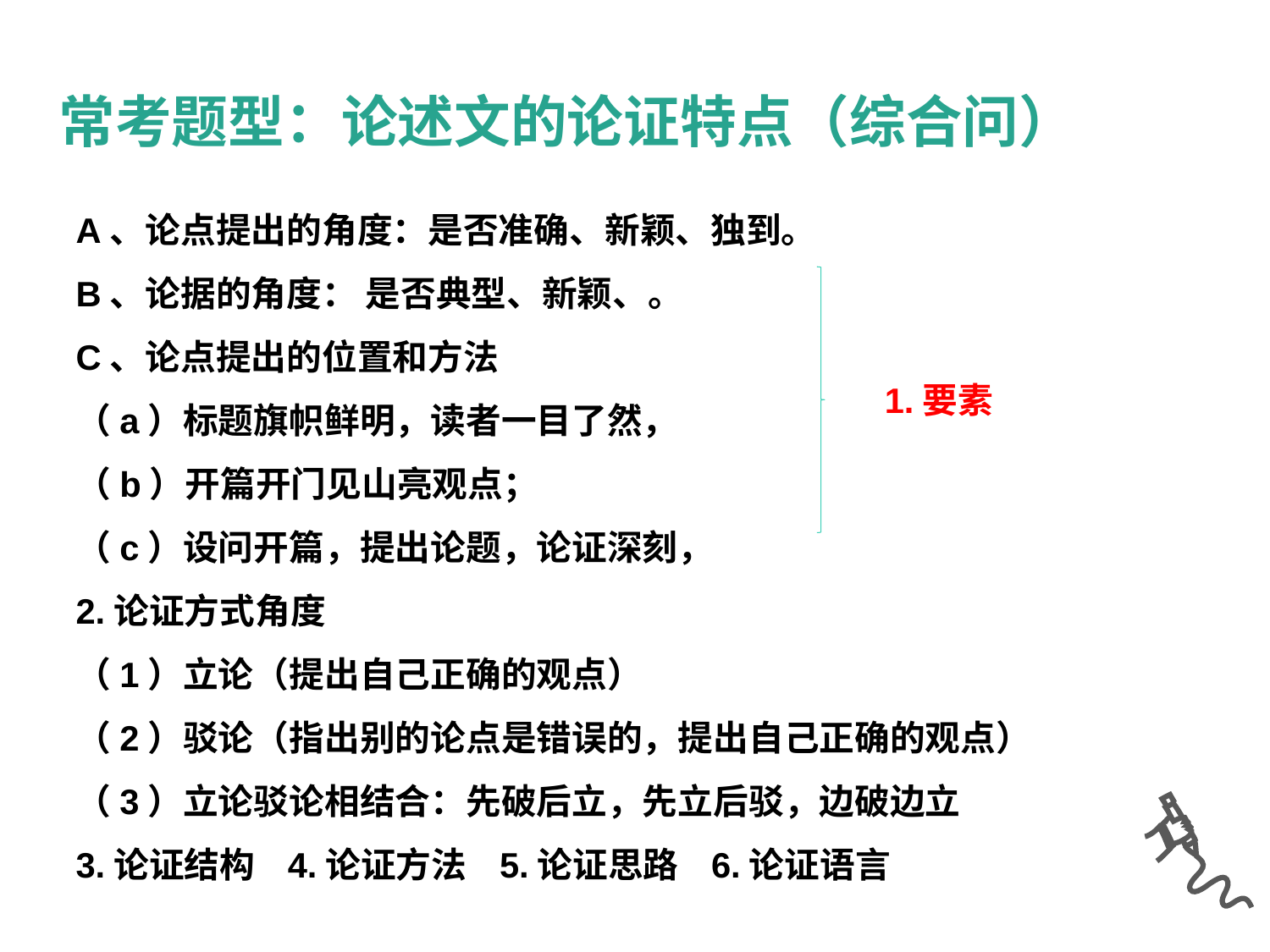

常考题型：论述文的论证特点（综合问）
A、论点提出的角度：是否准确、新颖、独到。
B、论据的角度： 是否典型、新颖、。
C、论点提出的位置和方法
（a）标题旗帜鲜明，读者一目了然，
（b）开篇开门见山亮观点；
（c）设问开篇，提出论题，论证深刻，
2.论证方式角度
（1）立论（提出自己正确的观点）
（2）驳论（指出别的论点是错误的，提出自己正确的观点）
（3）立论驳论相结合：先破后立，先立后驳，边破边立
3.论证结构   4.论证方法   5.论证思路   6.论证语言

1.要素